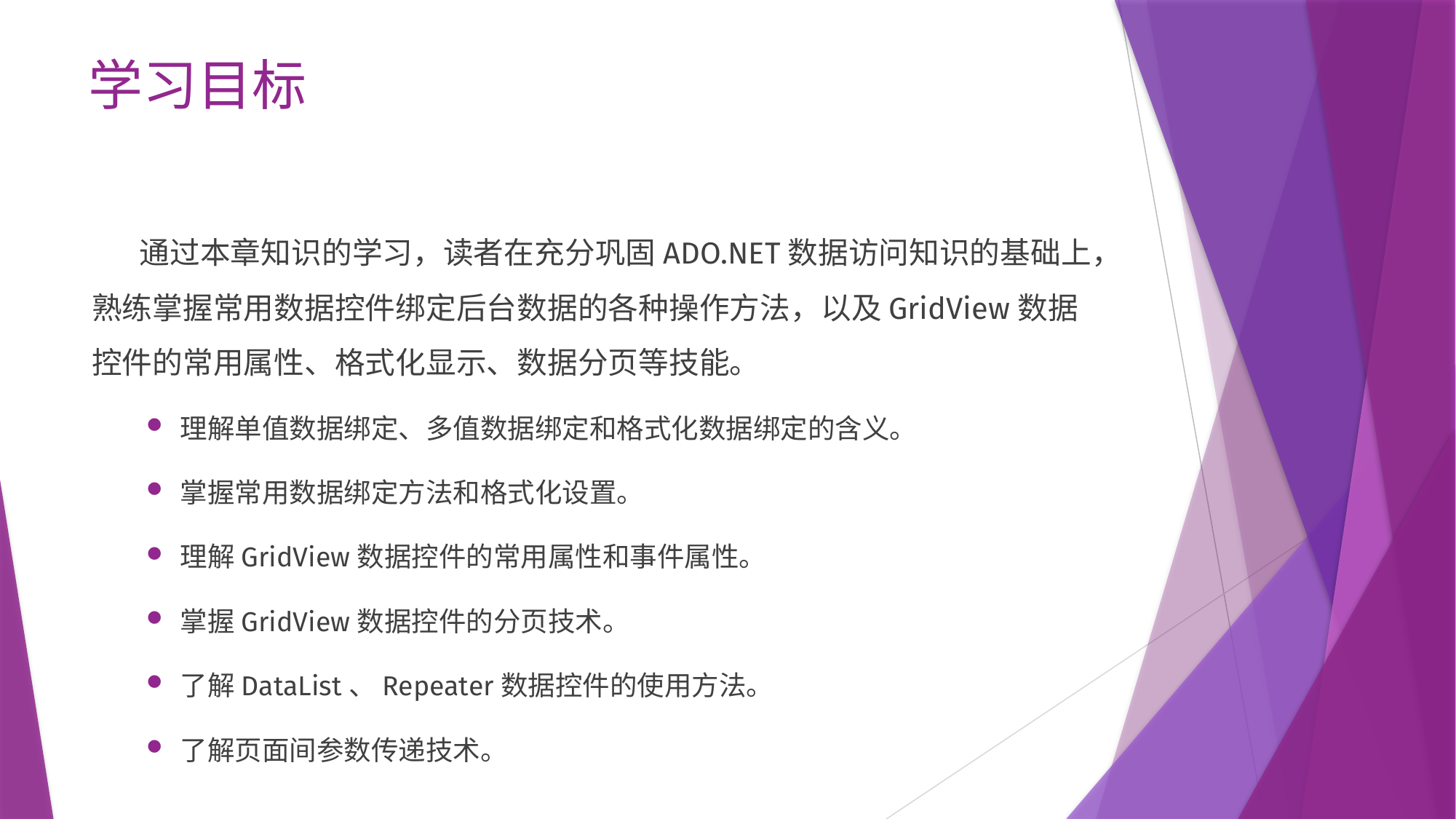

# 学习目标
      通过本章知识的学习，读者在充分巩固ADO.NET数据访问知识的基础上，熟练掌握常用数据控件绑定后台数据的各种操作方法，以及GridView数据控件的常用属性、格式化显示、数据分页等技能。
理解单值数据绑定、多值数据绑定和格式化数据绑定的含义。
掌握常用数据绑定方法和格式化设置。
理解GridView数据控件的常用属性和事件属性。
掌握GridView数据控件的分页技术。
了解DataList、Repeater数据控件的使用方法。
了解页面间参数传递技术。